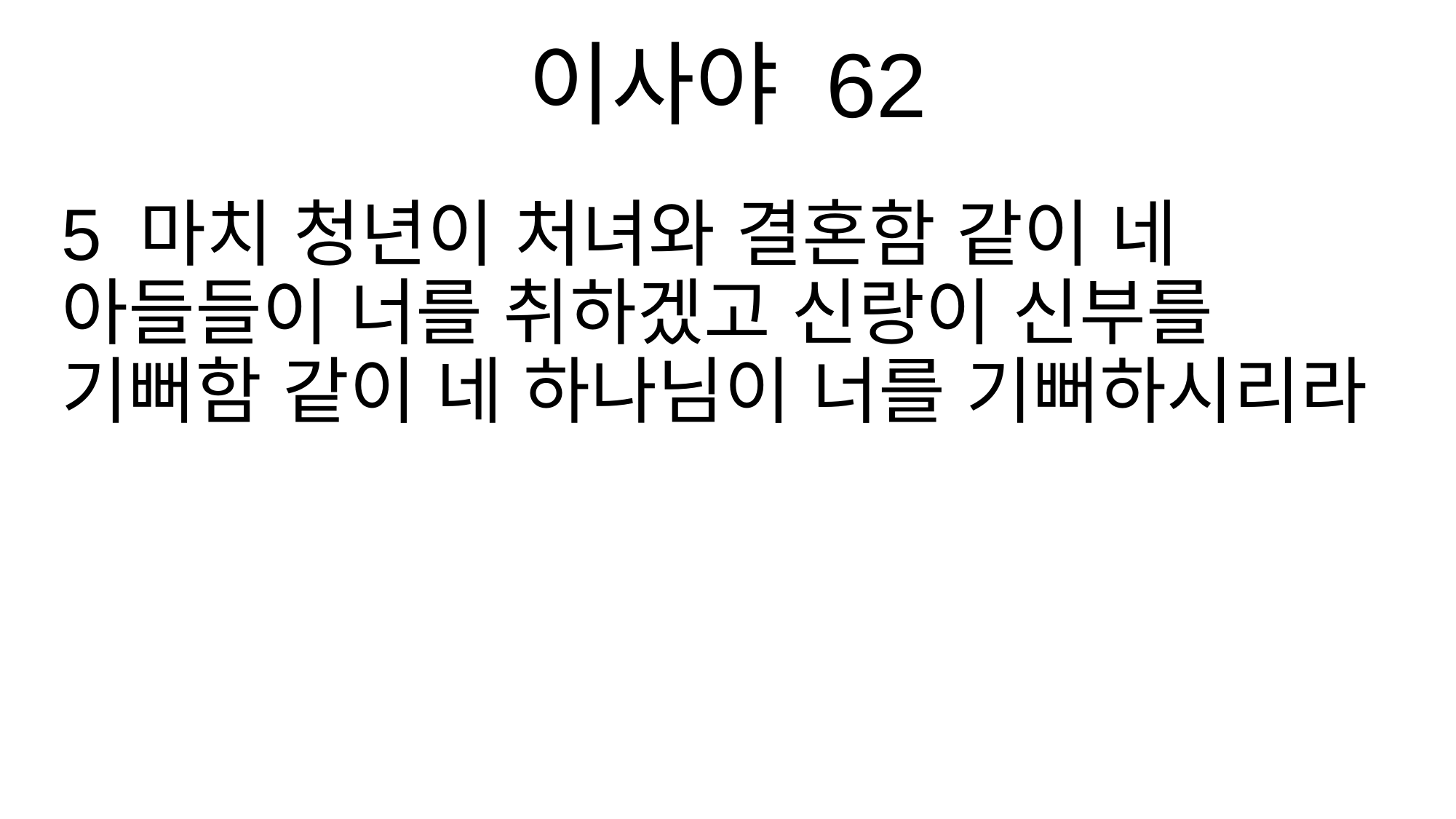

이사야 62
5 마치 청년이 처녀와 결혼함 같이 네 아들들이 너를 취하겠고 신랑이 신부를 기뻐함 같이 네 하나님이 너를 기뻐하시리라